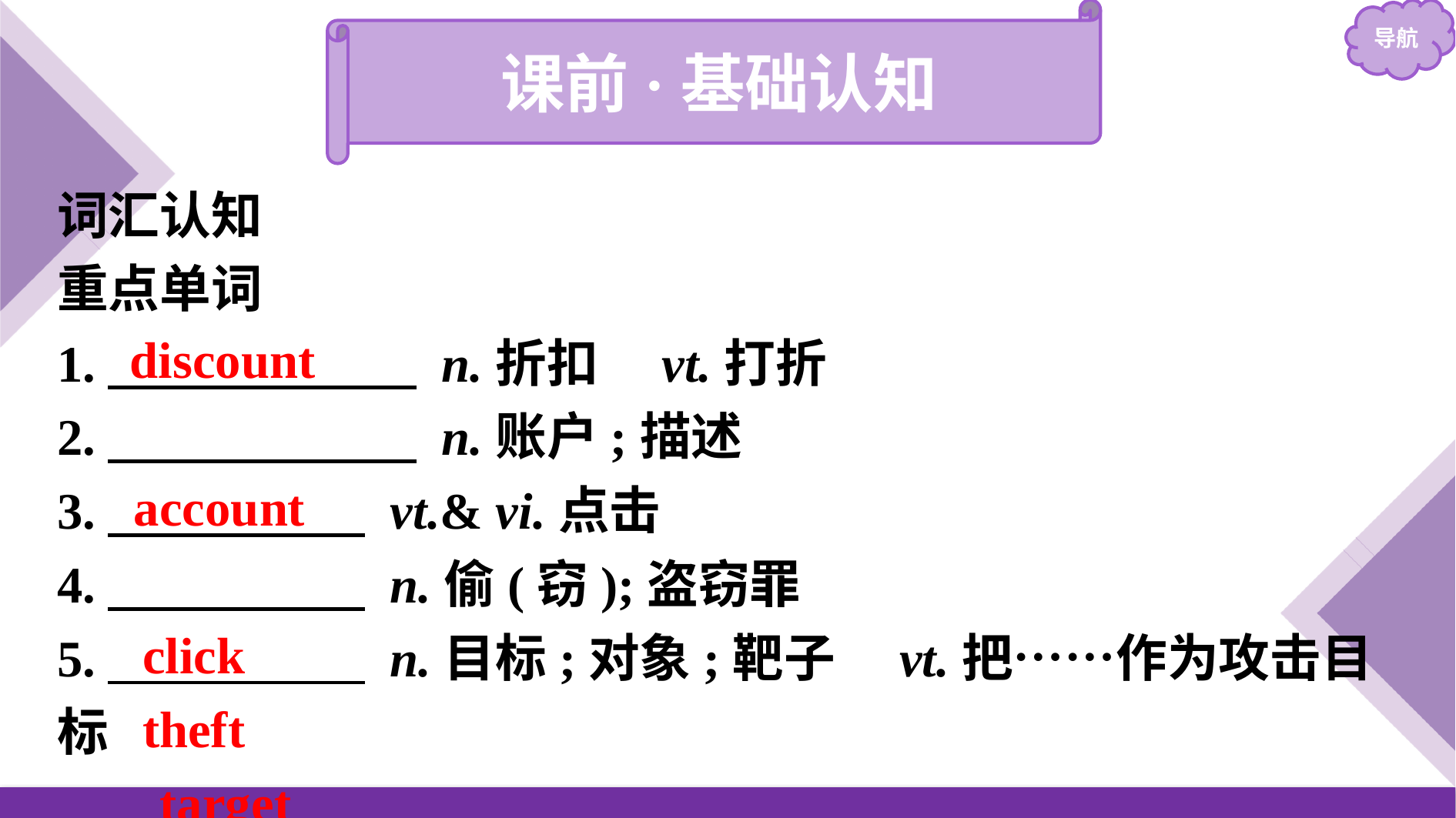

课前·基础认知
词汇认知
重点单词
1.　　　　　　 n.折扣　vt.打折
2.　　　　　　 n.账户;描述
3.　　　　　 vt.& vi.点击
4.　　　　　 n.偷(窃);盗窃罪
5.　　　　　 n.目标;对象;靶子　vt.把……作为攻击目标
discount
account
click
theft
target